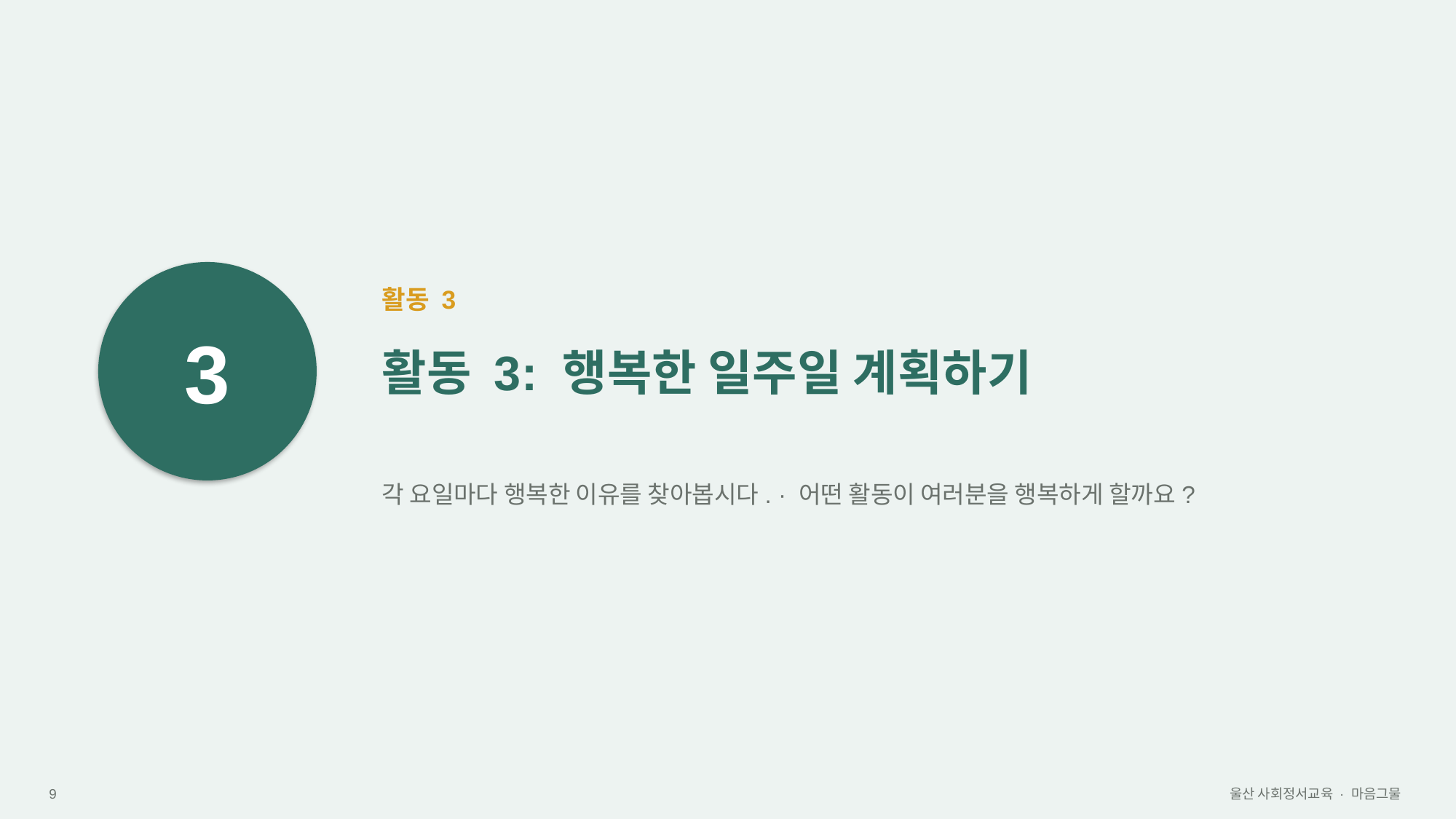

3
활동 3
활동 3: 행복한 일주일 계획하기
각 요일마다 행복한 이유를 찾아봅시다. · 어떤 활동이 여러분을 행복하게 할까요?
9
울산 사회정서교육 · 마음그물